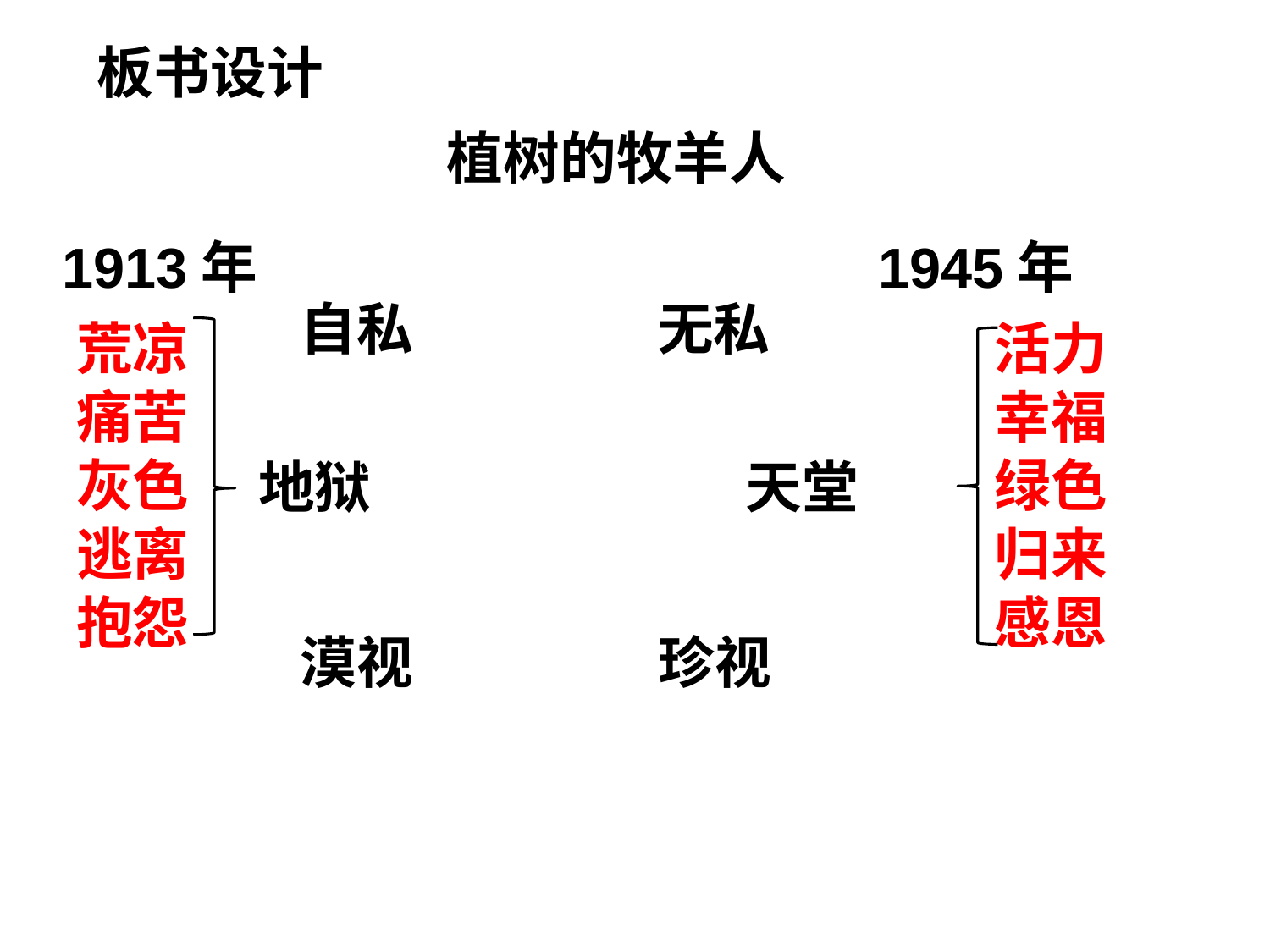

板书设计
植树的牧羊人
1913年                                               1945年
   自私                   无私
荒凉
痛苦
灰色
逃离
抱怨
活力
幸福
绿色
归来
感恩

 地狱                             天堂
   漠视                   珍视